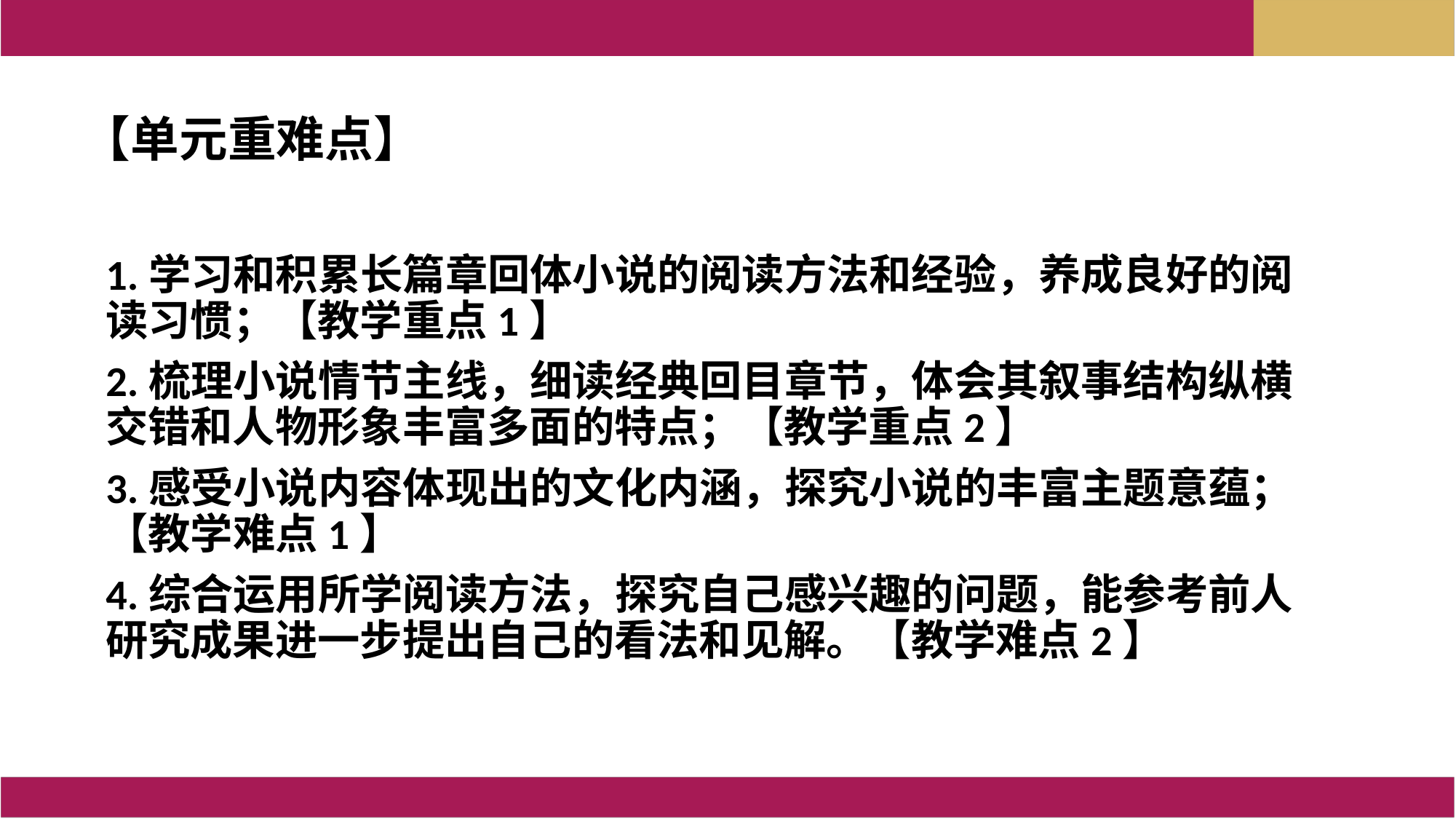

【单元重难点】
1.学习和积累长篇章回体小说的阅读方法和经验，养成良好的阅读习惯；【教学重点1】
2.梳理小说情节主线，细读经典回目章节，体会其叙事结构纵横交错和人物形象丰富多面的特点；【教学重点2】
3.感受小说内容体现出的文化内涵，探究小说的丰富主题意蕴；【教学难点1】
4.综合运用所学阅读方法，探究自己感兴趣的问题，能参考前人研究成果进一步提出自己的看法和见解。【教学难点2】